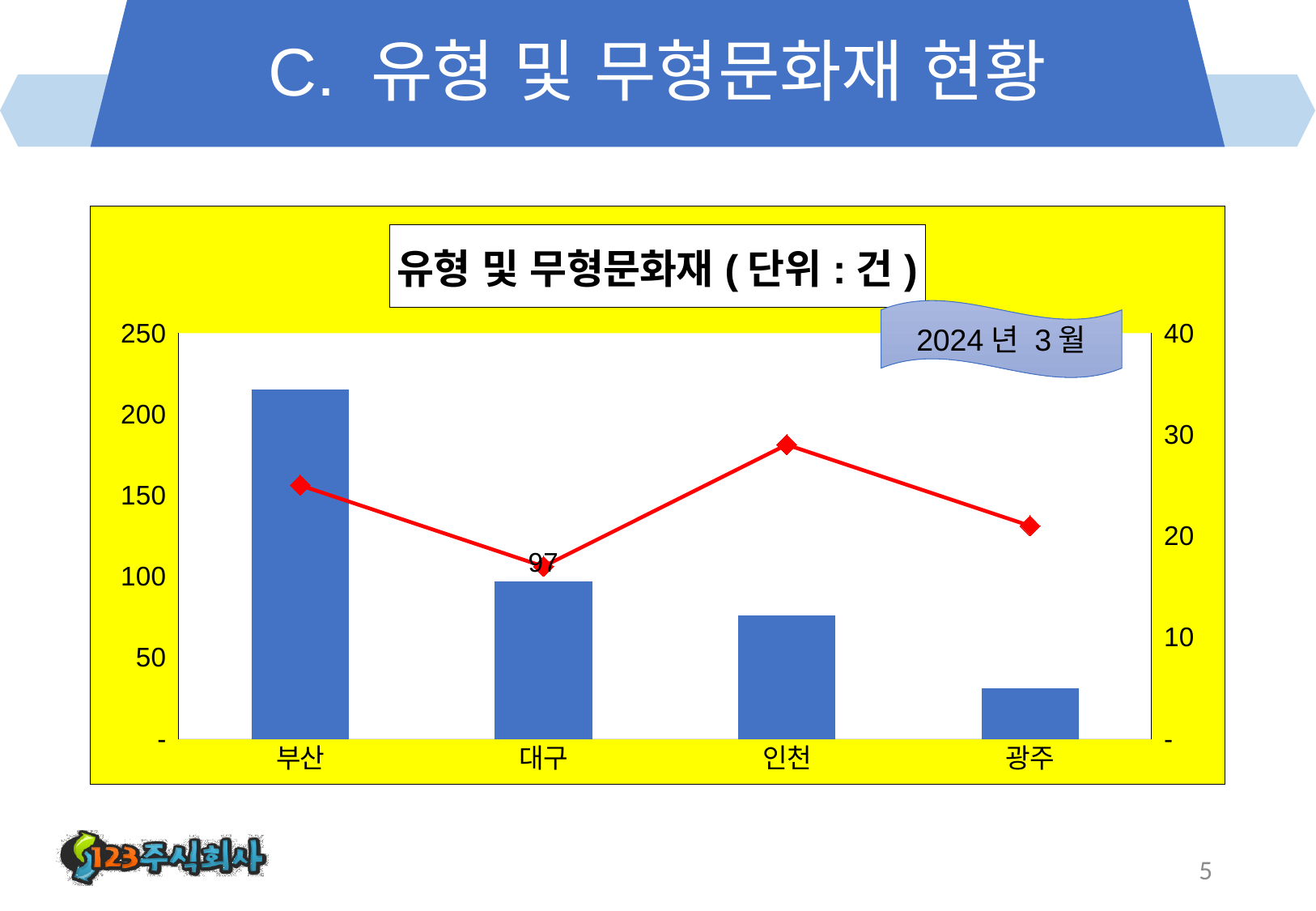

# C. 유형 및 무형문화재 현황

### Chart: 유형 및 무형문화재(단위:건)

| Category | 유형문화재 | 무형문화재 |
|---|---|---|
| 부산 | 215.0 | 25.0 |
| 대구 | 97.0 | 17.0 |
| 인천 | 76.0 | 29.0 |
| 광주 | 31.0 | 21.0 |
2024년 3월
5